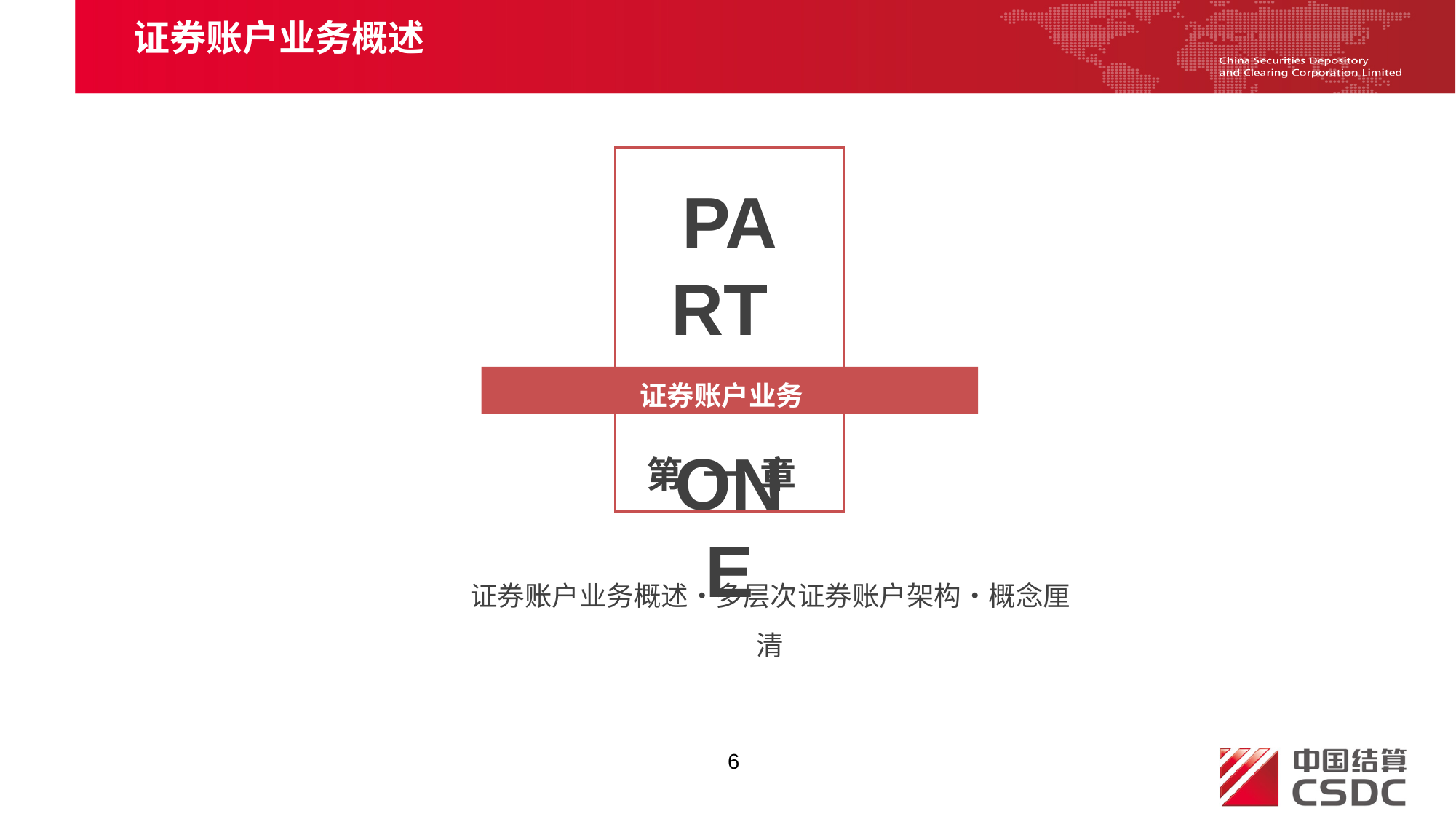

证券账户业务概述

PART   ONE

证券账户业务
第 一 章
证券账户业务概述•多层次证券账户架构•概念厘清
6